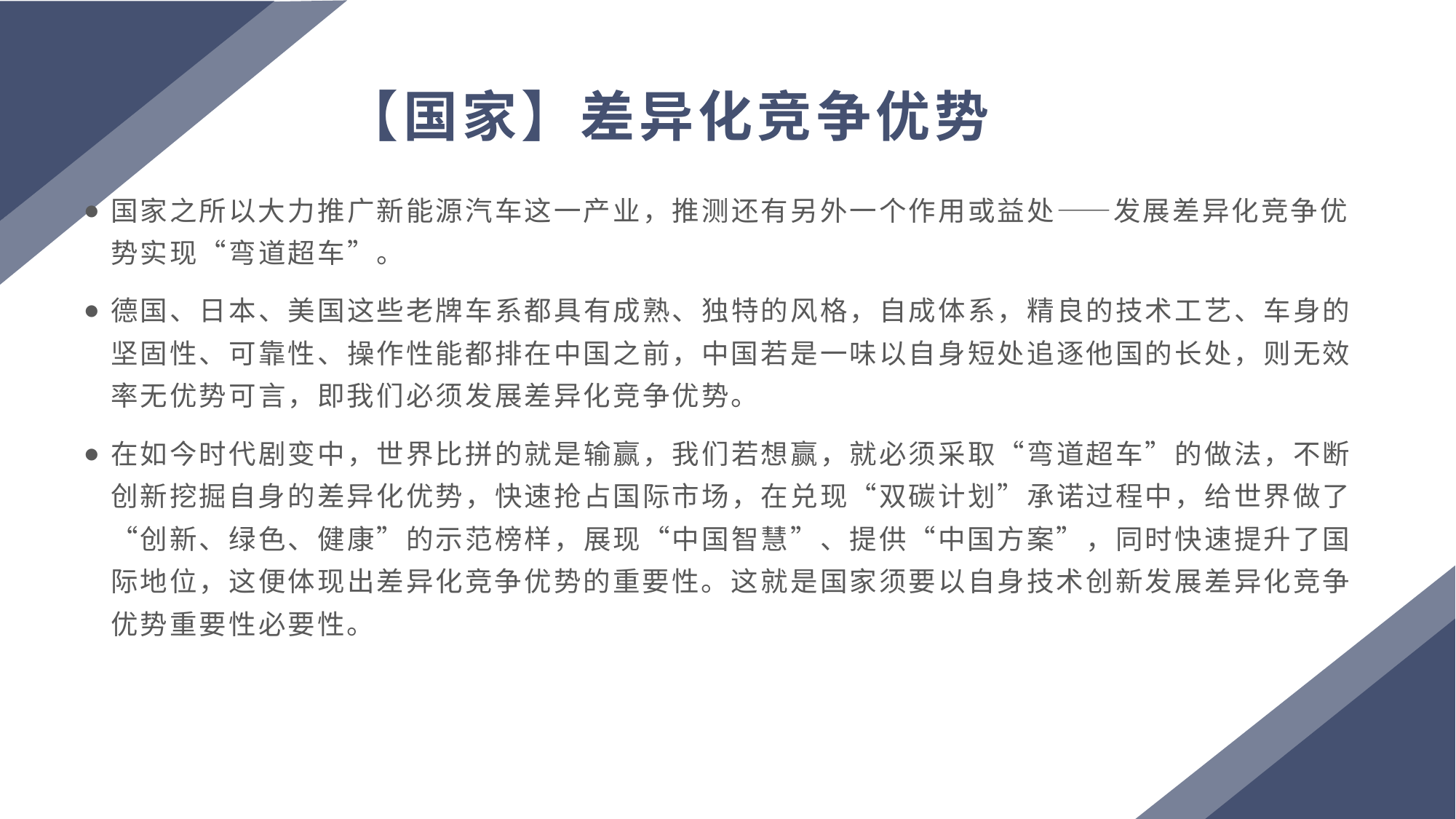

【国家】差异化竞争优势
国家之所以大力推广新能源汽车这一产业，推测还有另外一个作用或益处——发展差异化竞争优势实现“弯道超车”。
德国、日本、美国这些老牌车系都具有成熟、独特的风格，自成体系，精良的技术工艺、车身的坚固性、可靠性、操作性能都排在中国之前，中国若是一味以自身短处追逐他国的长处，则无效率无优势可言，即我们必须发展差异化竞争优势。
在如今时代剧变中，世界比拼的就是输赢，我们若想赢，就必须采取“弯道超车”的做法，不断创新挖掘自身的差异化优势，快速抢占国际市场，在兑现“双碳计划”承诺过程中，给世界做了“创新、绿色、健康”的示范榜样，展现“中国智慧”、提供“中国方案”，同时快速提升了国际地位，这便体现出差异化竞争优势的重要性。这就是国家须要以自身技术创新发展差异化竞争优势重要性必要性。